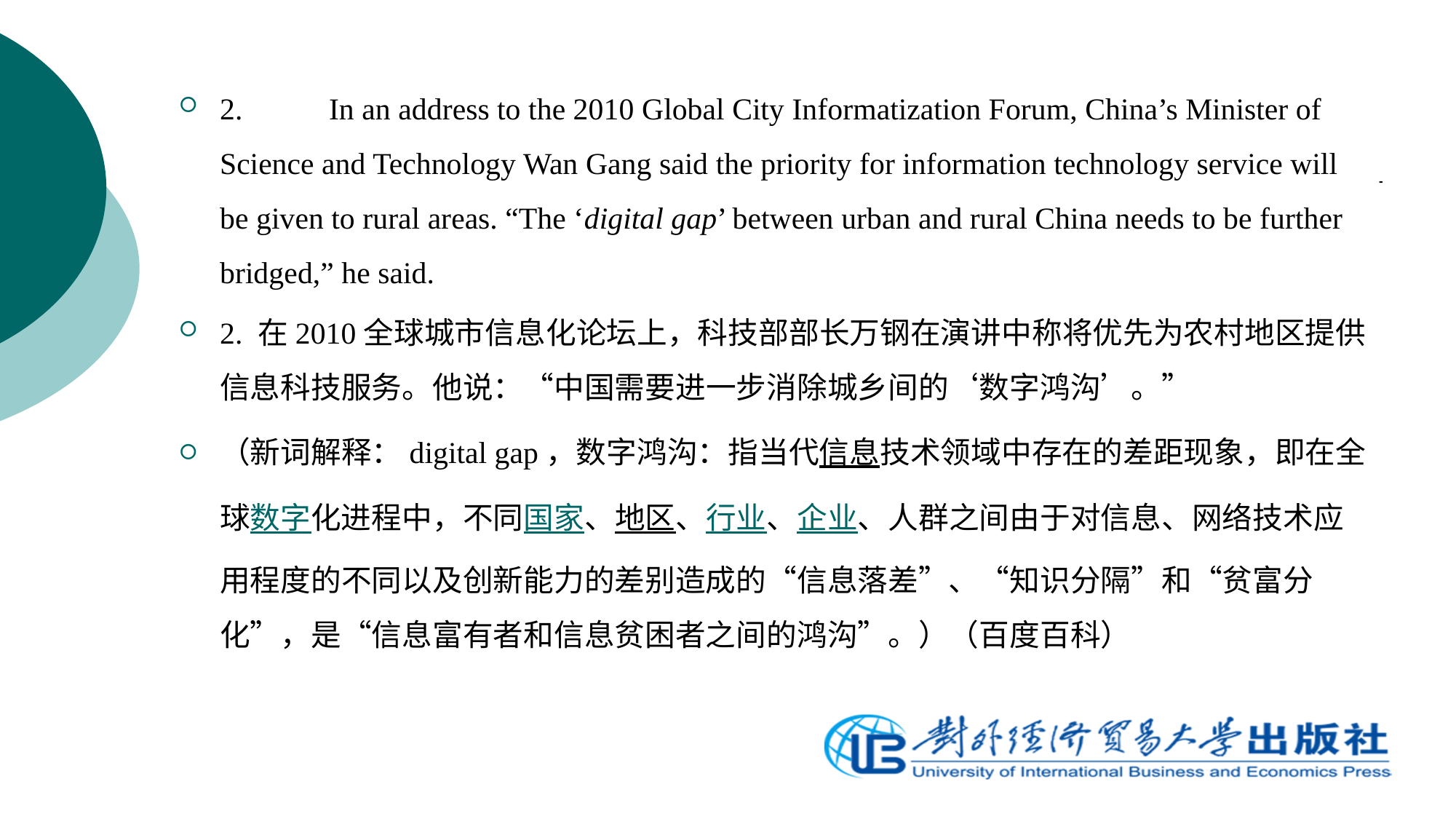

2.	In an address to the 2010 Global City Informatization Forum, China’s Minister of Science and Technology Wan Gang said the priority for information technology service will be given to rural areas. “The ‘digital gap’ between urban and rural China needs to be further bridged,” he said.
2. 在2010全球城市信息化论坛上，科技部部长万钢在演讲中称将优先为农村地区提供信息科技服务。他说：“中国需要进一步消除城乡间的‘数字鸿沟’。”
（新词解释：digital gap，数字鸿沟：指当代信息技术领域中存在的差距现象，即在全球数字化进程中，不同国家、地区、行业、企业、人群之间由于对信息、网络技术应用程度的不同以及创新能力的差别造成的“信息落差”、“知识分隔”和“贫富分化”，是“信息富有者和信息贫困者之间的鸿沟”。）（百度百科）